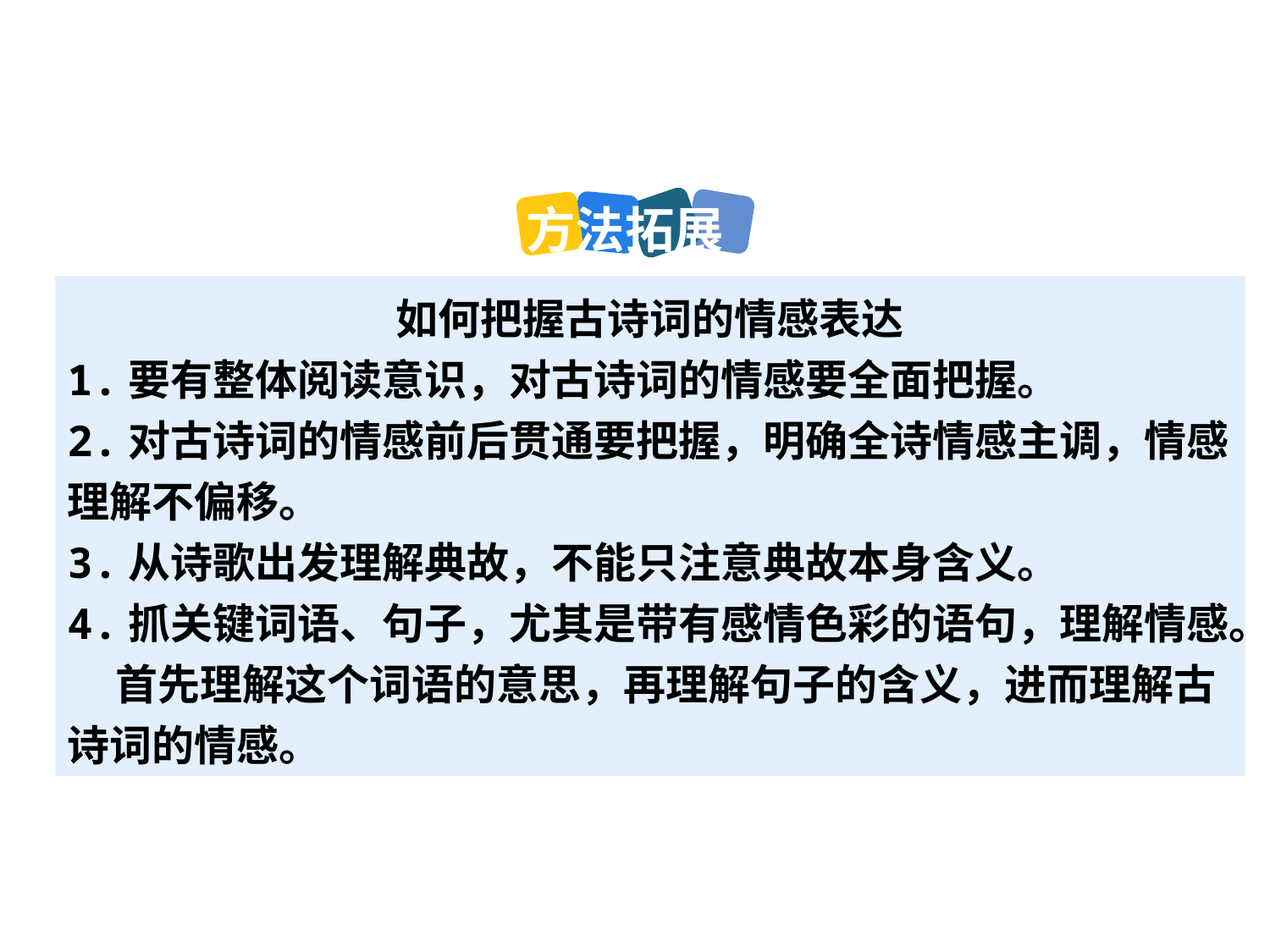

#
方法拓展

如何把握古诗词的情感表达
1.要有整体阅读意识，对古诗词的情感要全面把握。
2.对古诗词的情感前后贯通要把握，明确全诗情感主调，情感理解不偏移。
3.从诗歌出发理解典故，不能只注意典故本身含义。
4.抓关键词语、句子，尤其是带有感情色彩的语句，理解情感。
    首先理解这个词语的意思，再理解句子的含义，进而理解古诗词的情感。